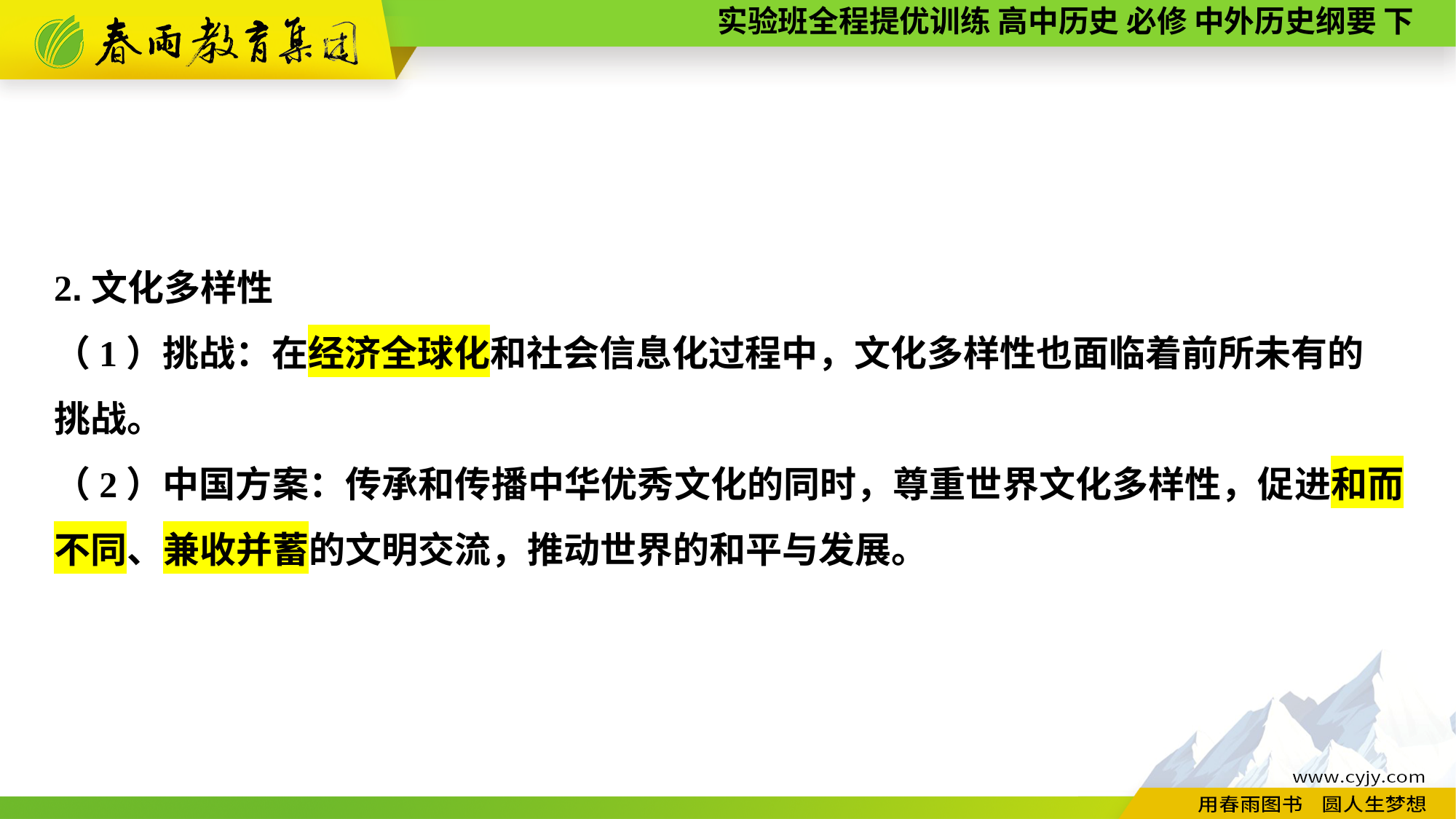

2.文化多样性
（1）挑战：在经济全球化和社会信息化过程中，文化多样性也面临着前所未有的
挑战。
（2）中国方案：传承和传播中华优秀文化的同时，尊重世界文化多样性，促进和而不同、兼收并蓄的文明交流，推动世界的和平与发展。